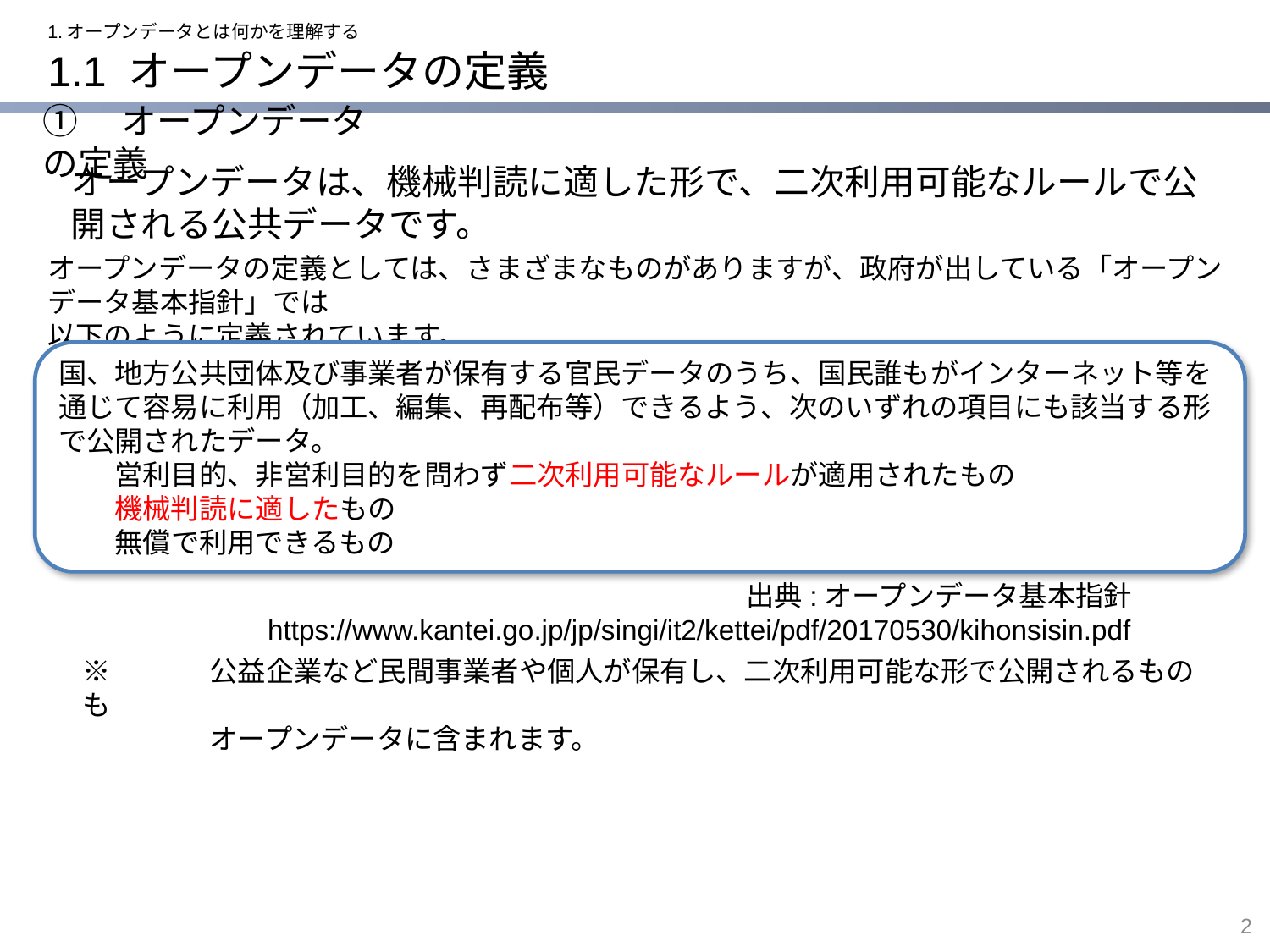

1.オープンデータとは何かを理解する
# 1.1 オープンデータの定義
①　オープンデータの定義
オープンデータは、機械判読に適した形で、二次利用可能なルールで公開される公共データです。
オープンデータの定義としては、さまざまなものがありますが、政府が出している「オープンデータ基本指針」では
以下のように定義されています。
国、地方公共団体及び事業者が保有する官民データのうち、国民誰もがインターネット等を通じて容易に利用（加工、編集、再配布等）できるよう、次のいずれの項目にも該当する形で公開されたデータ。
　　営利目的、非営利目的を問わず二次利用可能なルールが適用されたもの
　　機械判読に適したもの
　　無償で利用できるもの
出典:オープンデータ基本指針
https://www.kantei.go.jp/jp/singi/it2/kettei/pdf/20170530/kihonsisin.pdf
※	公益企業など民間事業者や個人が保有し、二次利用可能な形で公開されるものも
	オープンデータに含まれます。
2